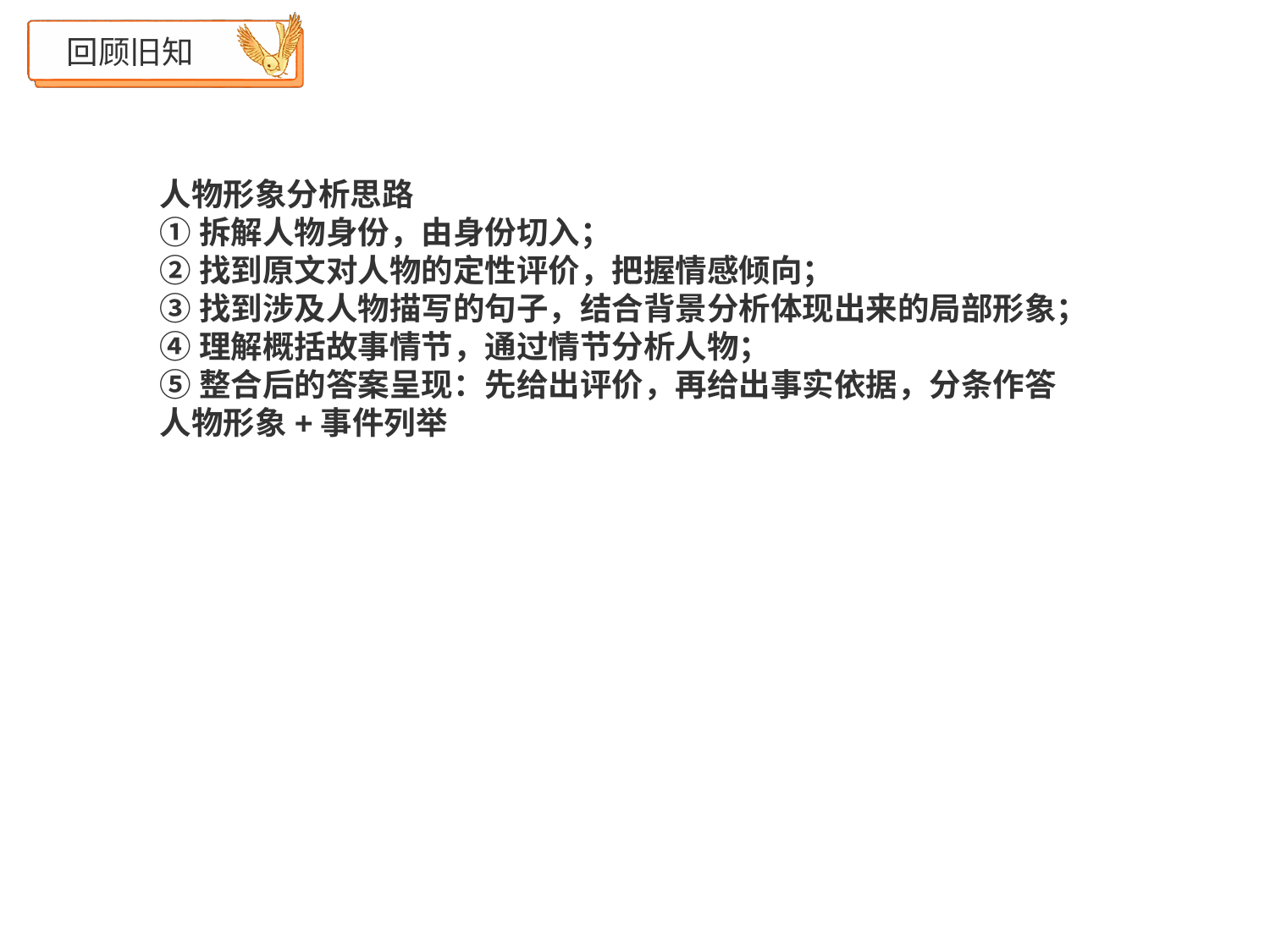

# 回顾旧知
人物形象分析思路
①拆解人物身份，由身份切入；
②找到原文对人物的定性评价，把握情感倾向；
③找到涉及人物描写的句子，结合背景分析体现出来的局部形象；
④理解概括故事情节，通过情节分析人物；
⑤整合后的答案呈现：先给出评价，再给出事实依据，分条作答
人物形象+事件列举